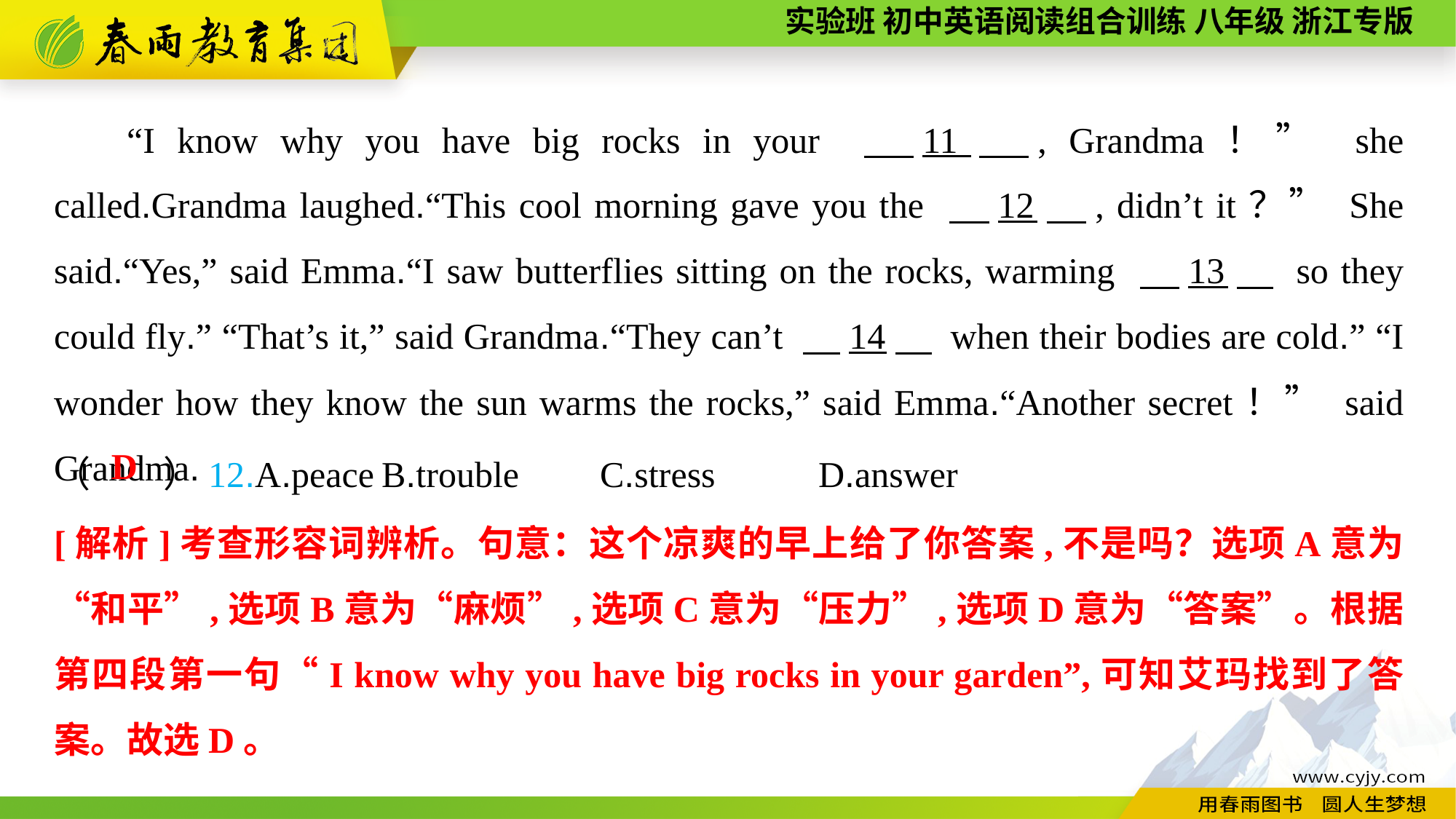

“I know why you have big rocks in your 　11　, Grandma！” she called.Grandma laughed.“This cool morning gave you the 　12　, didn’t it？” She said.“Yes,” said Emma.“I saw butterflies sitting on the rocks, warming 　13　 so they could fly.” “That’s it,” said Grandma.“They can’t 　14　 when their bodies are cold.” “I wonder how they know the sun warms the rocks,” said Emma.“Another secret！” said Grandma.
（　　）12.A.peace	B.trouble	C.stress	D.answer
D
[解析]考查形容词辨析。句意：这个凉爽的早上给了你答案,不是吗？选项A意为“和平”,选项B意为“麻烦”,选项C意为“压力”,选项D意为“答案”。根据第四段第一句“I know why you have big rocks in your garden”,可知艾玛找到了答案。故选D。